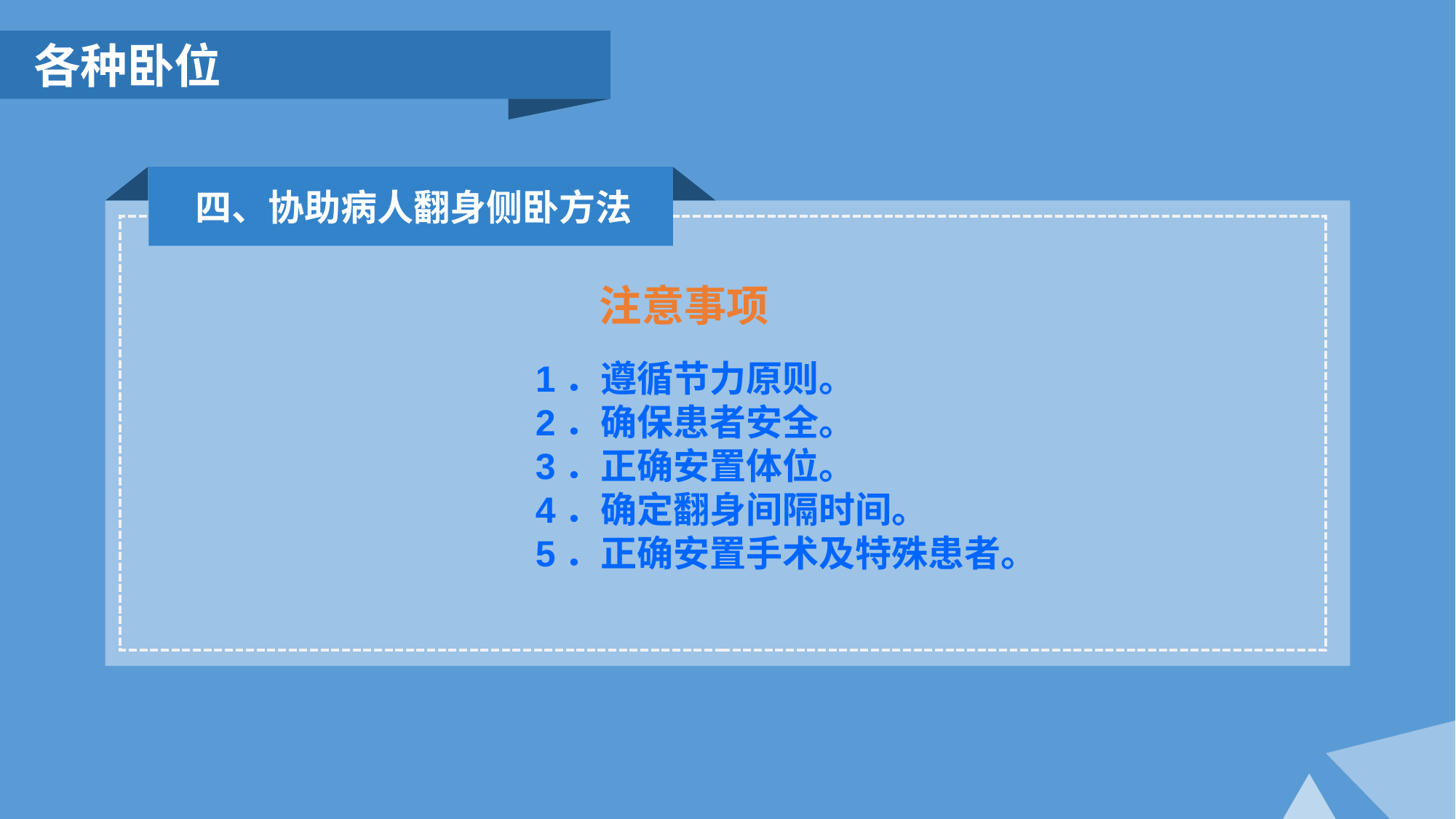

各种卧位

四、协助病人翻身侧卧方法

注意事项
1．遵循节力原则。
2．确保患者安全。
3．正确安置体位。
4．确定翻身间隔时间。
5．正确安置手术及特殊患者。